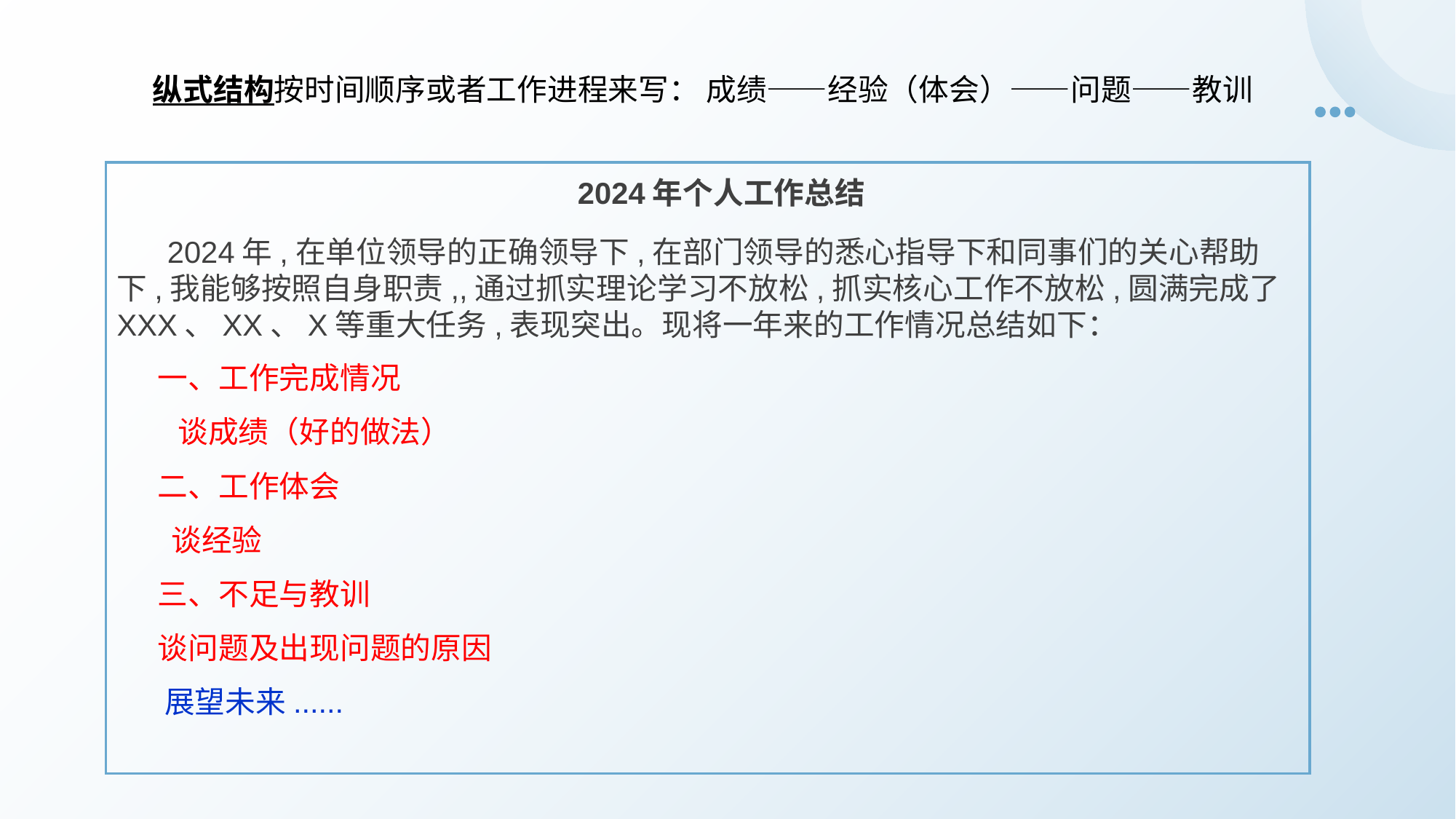

纵式结构按时间顺序或者工作进程来写： 成绩——经验（体会）——问题——教训

   2024年个人工作总结
      2024年,在单位领导的正确领导下,在部门领导的悉心指导下和同事们的关心帮助下,我能够按照自身职责,,通过抓实理论学习不放松,抓实核心工作不放松,圆满完成了XXX、XX、X等重大任务,表现突出。现将一年来的工作情况总结如下：
     一、工作完成情况
        谈成绩（好的做法）
     二、工作体会
       谈经验
     三、不足与教训
     谈问题及出现问题的原因
      展望未来......